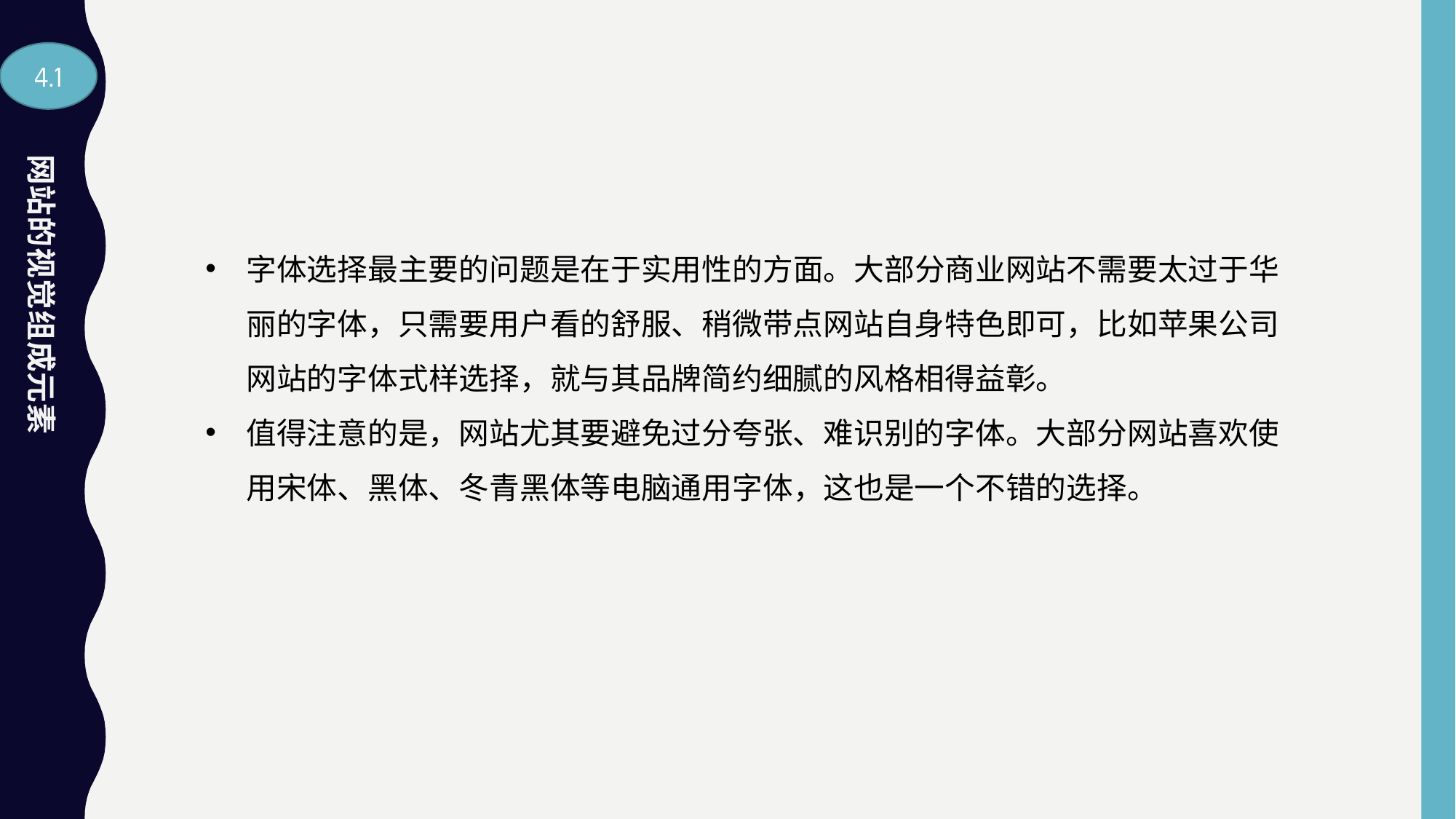

4.1
网站的视觉组成元素
字体选择最主要的问题是在于实用性的方面。大部分商业网站不需要太过于华丽的字体，只需要用户看的舒服、稍微带点网站自身特色即可，比如苹果公司网站的字体式样选择，就与其品牌简约细腻的风格相得益彰。
值得注意的是，网站尤其要避免过分夸张、难识别的字体。大部分网站喜欢使用宋体、黑体、冬青黑体等电脑通用字体，这也是一个不错的选择。